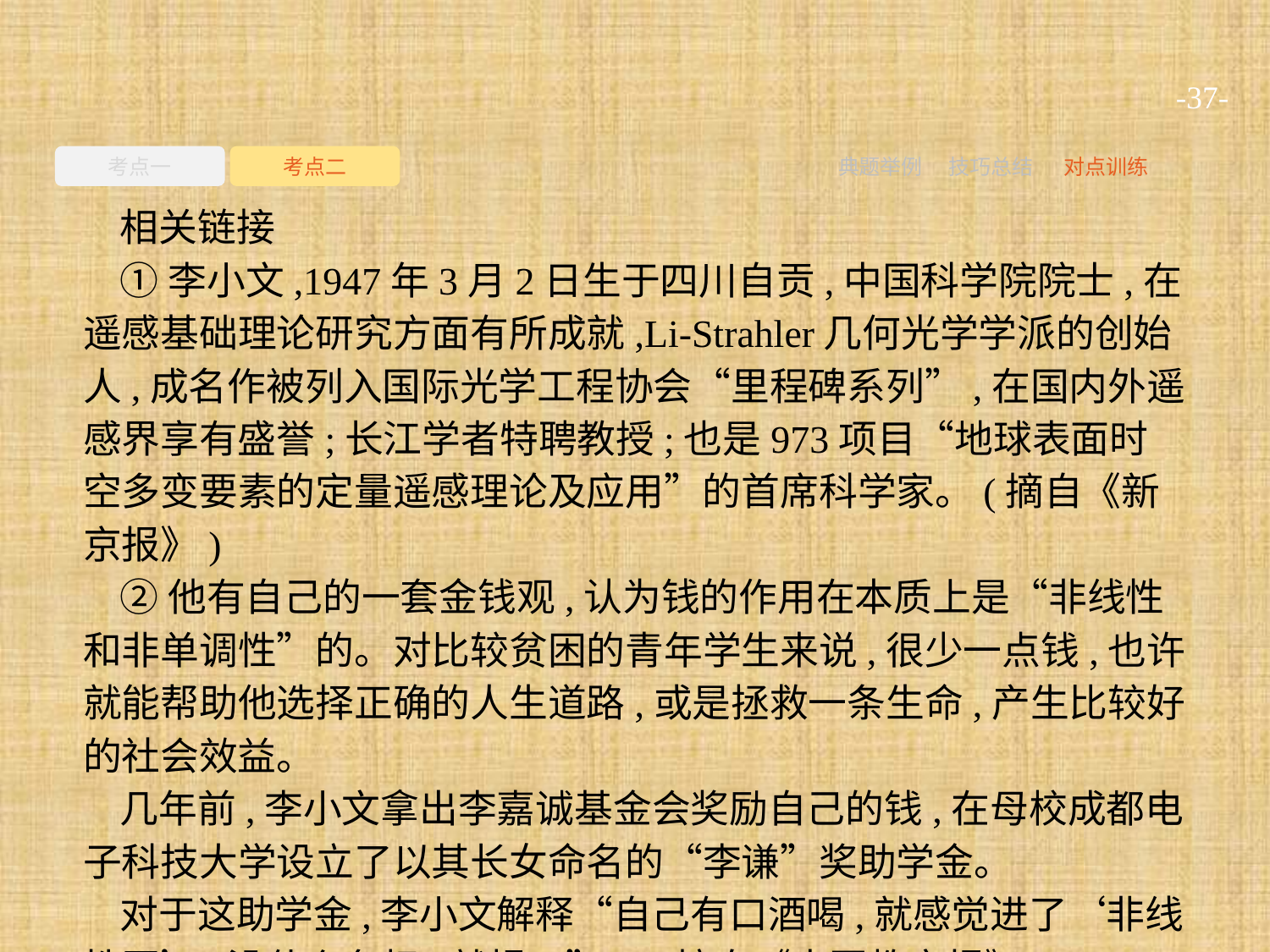

-37-
考点一
考点二
典题举例
技巧总结
对点训练
相关链接
①李小文,1947年3月2日生于四川自贡,中国科学院院士,在遥感基础理论研究方面有所成就,Li-Strahler几何光学学派的创始人,成名作被列入国际光学工程协会“里程碑系列”,在国内外遥感界享有盛誉;长江学者特聘教授;也是973项目“地球表面时空多变要素的定量遥感理论及应用”的首席科学家。(摘自《新京报》)
②他有自己的一套金钱观,认为钱的作用在本质上是“非线性和非单调性”的。对比较贫困的青年学生来说,很少一点钱,也许就能帮助他选择正确的人生道路,或是拯救一条生命,产生比较好的社会效益。
几年前,李小文拿出李嘉诚基金会奖励自己的钱,在母校成都电子科技大学设立了以其长女命名的“李谦”奖助学金。
对于这助学金,李小文解释“自己有口酒喝,就感觉进了‘非线性区’,没什么负担,就捐了”。(摘自《中国教育报》)